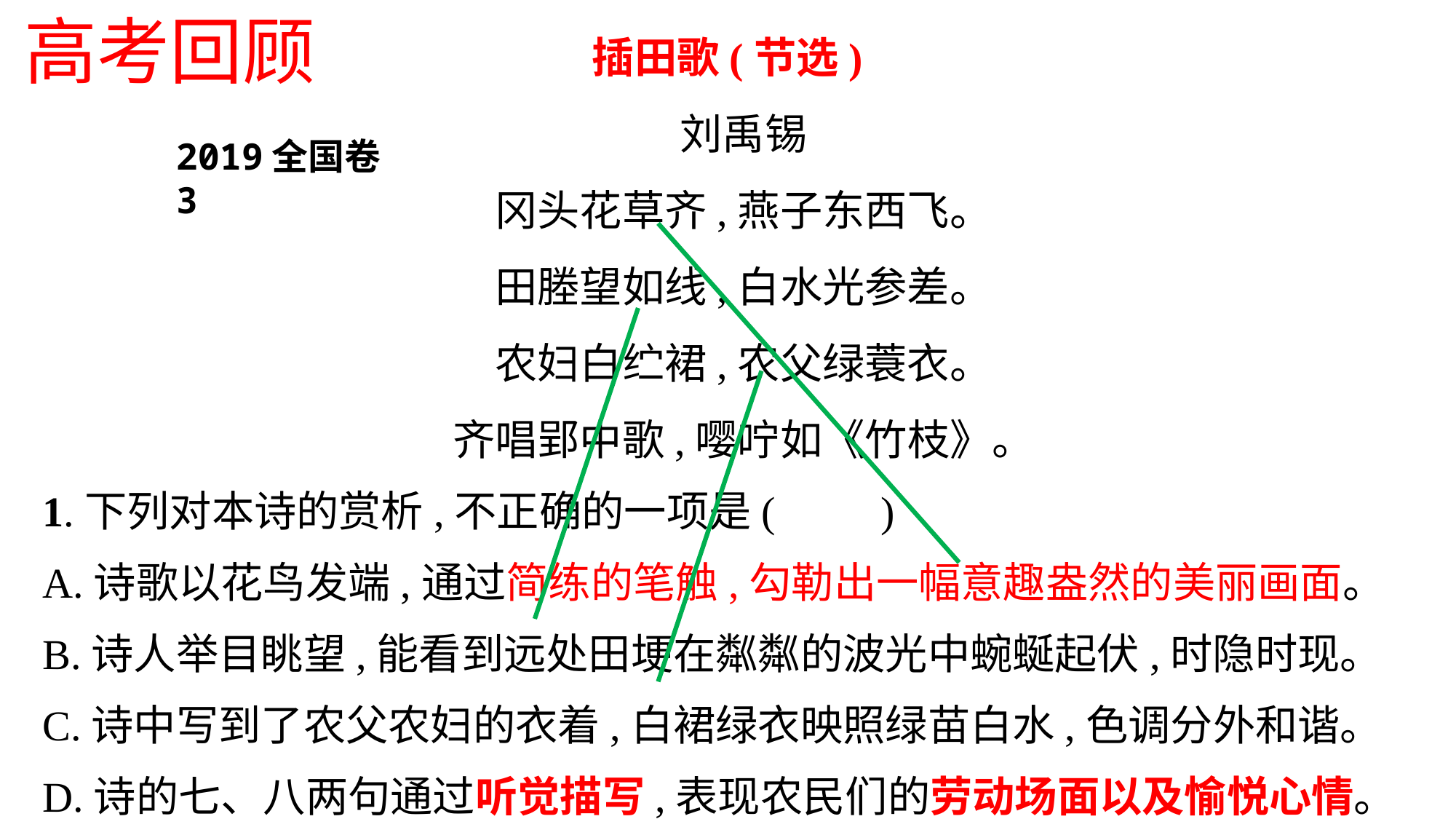

高考回顾
插田歌(节选)
刘禹锡
冈头花草齐,燕子东西飞。
田塍望如线,白水光参差。
农妇白纻裙,农父绿蓑衣。
齐唱郢中歌,嘤咛如《竹枝》。
1.下列对本诗的赏析,不正确的一项是(　　)
A.诗歌以花鸟发端,通过简练的笔触,勾勒出一幅意趣盎然的美丽画面。
B.诗人举目眺望,能看到远处田埂在粼粼的波光中蜿蜒起伏,时隐时现。
C.诗中写到了农父农妇的衣着,白裙绿衣映照绿苗白水,色调分外和谐。
D.诗的七、八两句通过听觉描写,表现农民们的劳动场面以及愉悦心情。
2019全国卷3